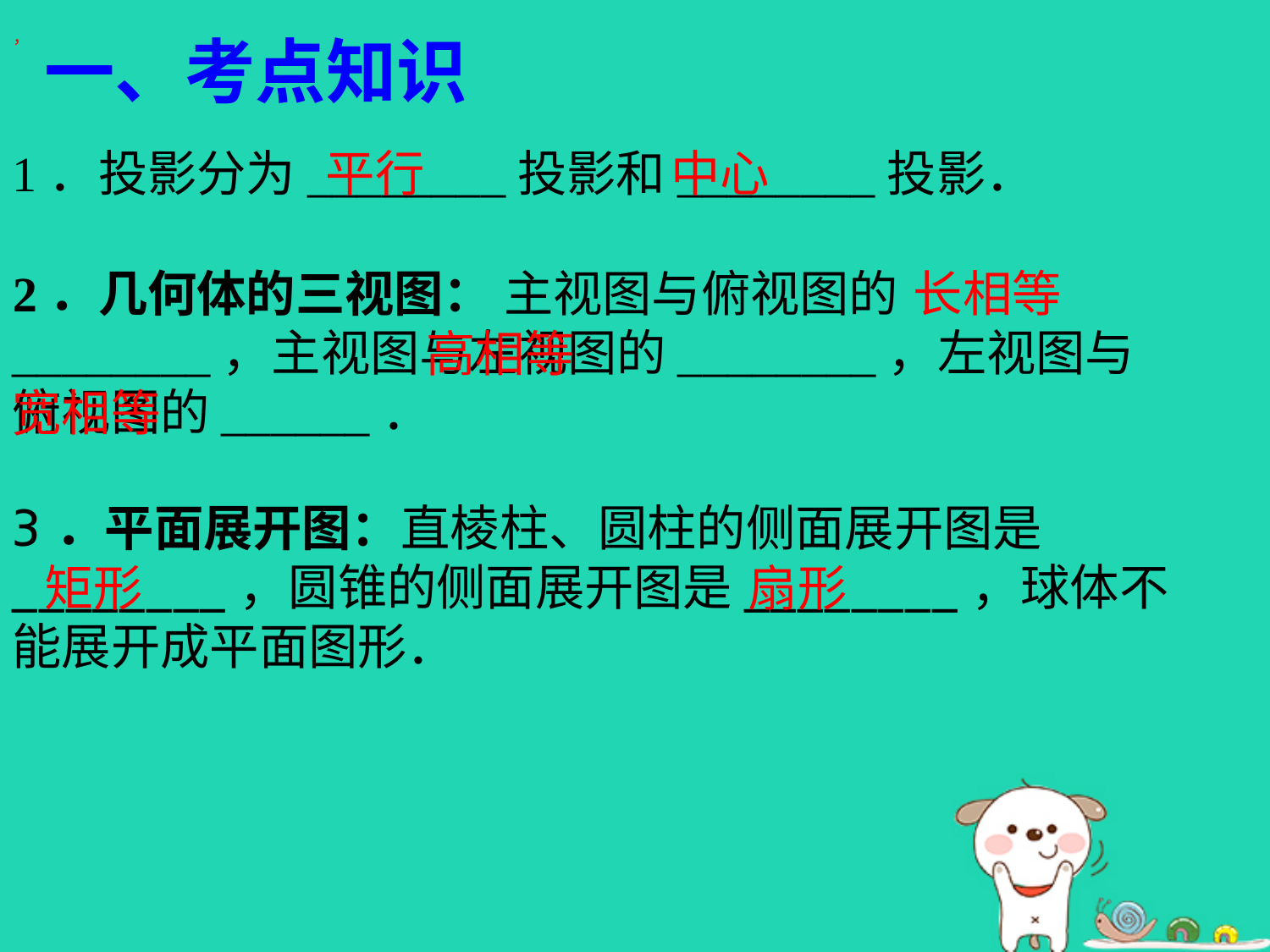

，
一、考点知识

1．投影分为________投影和________投影．
平行
中心
2．几何体的三视图： 主视图与俯视图的________，主视图与左视图的________，左视图与俯视图的______．
长相等
高相等
宽相等
3．平面展开图：直棱柱、圆柱的侧面展开图是________，圆锥的侧面展开图是________，球体不能展开成平面图形．
矩形
扇形